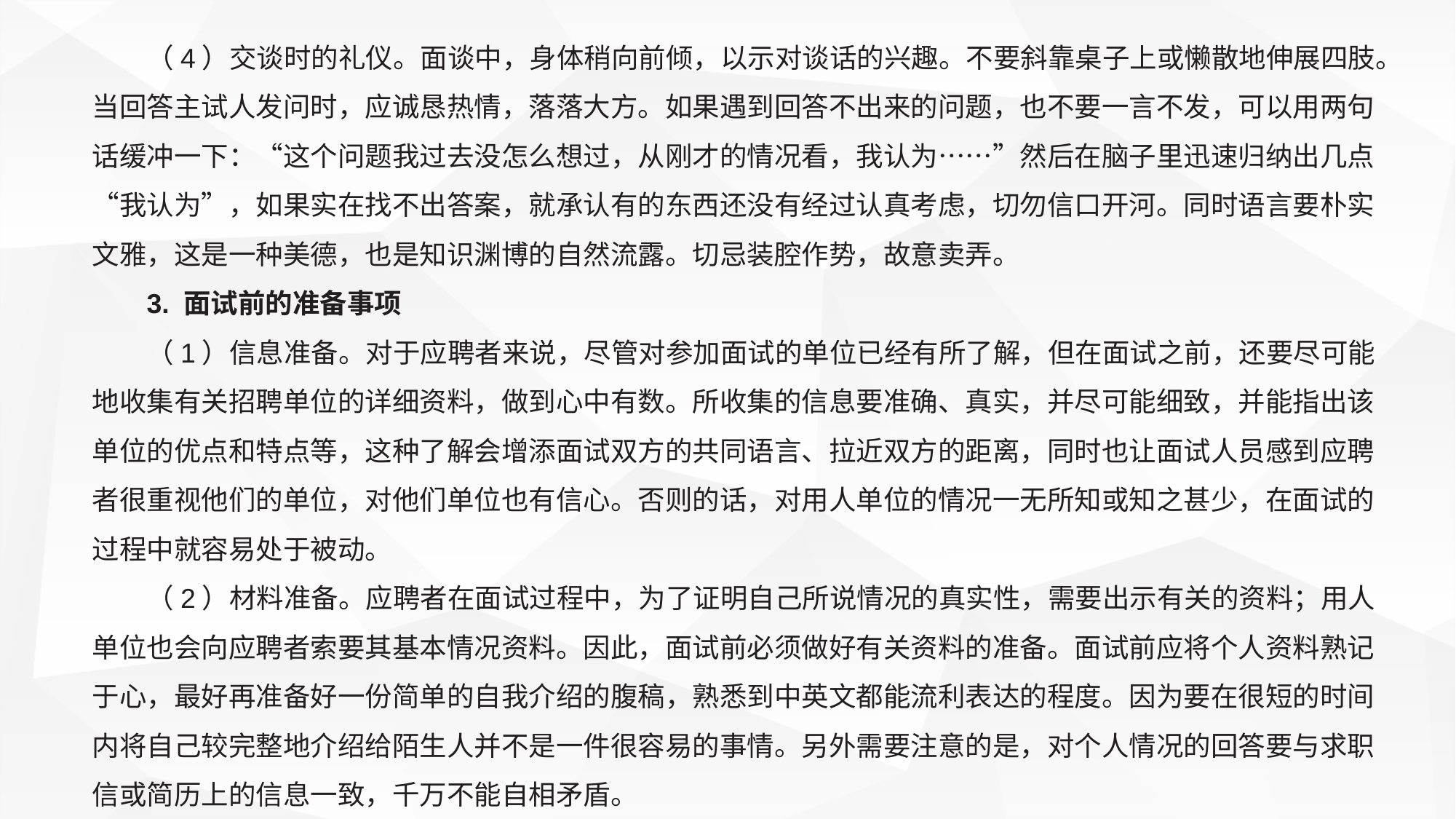

（4）交谈时的礼仪。面谈中，身体稍向前倾，以示对谈话的兴趣。不要斜靠桌子上或懒散地伸展四肢。当回答主试人发问时，应诚恳热情，落落大方。如果遇到回答不出来的问题，也不要一言不发，可以用两句话缓冲一下：“这个问题我过去没怎么想过，从刚才的情况看，我认为……”然后在脑子里迅速归纳出几点“我认为”，如果实在找不出答案，就承认有的东西还没有经过认真考虑，切勿信口开河。同时语言要朴实文雅，这是一种美德，也是知识渊博的自然流露。切忌装腔作势，故意卖弄。
3. 面试前的准备事项
（1）信息准备。对于应聘者来说，尽管对参加面试的单位已经有所了解，但在面试之前，还要尽可能地收集有关招聘单位的详细资料，做到心中有数。所收集的信息要准确、真实，并尽可能细致，并能指出该单位的优点和特点等，这种了解会增添面试双方的共同语言、拉近双方的距离，同时也让面试人员感到应聘者很重视他们的单位，对他们单位也有信心。否则的话，对用人单位的情况一无所知或知之甚少，在面试的过程中就容易处于被动。
（2）材料准备。应聘者在面试过程中，为了证明自己所说情况的真实性，需要出示有关的资料；用人单位也会向应聘者索要其基本情况资料。因此，面试前必须做好有关资料的准备。面试前应将个人资料熟记于心，最好再准备好一份简单的自我介绍的腹稿，熟悉到中英文都能流利表达的程度。因为要在很短的时间内将自己较完整地介绍给陌生人并不是一件很容易的事情。另外需要注意的是，对个人情况的回答要与求职信或简历上的信息一致，千万不能自相矛盾。